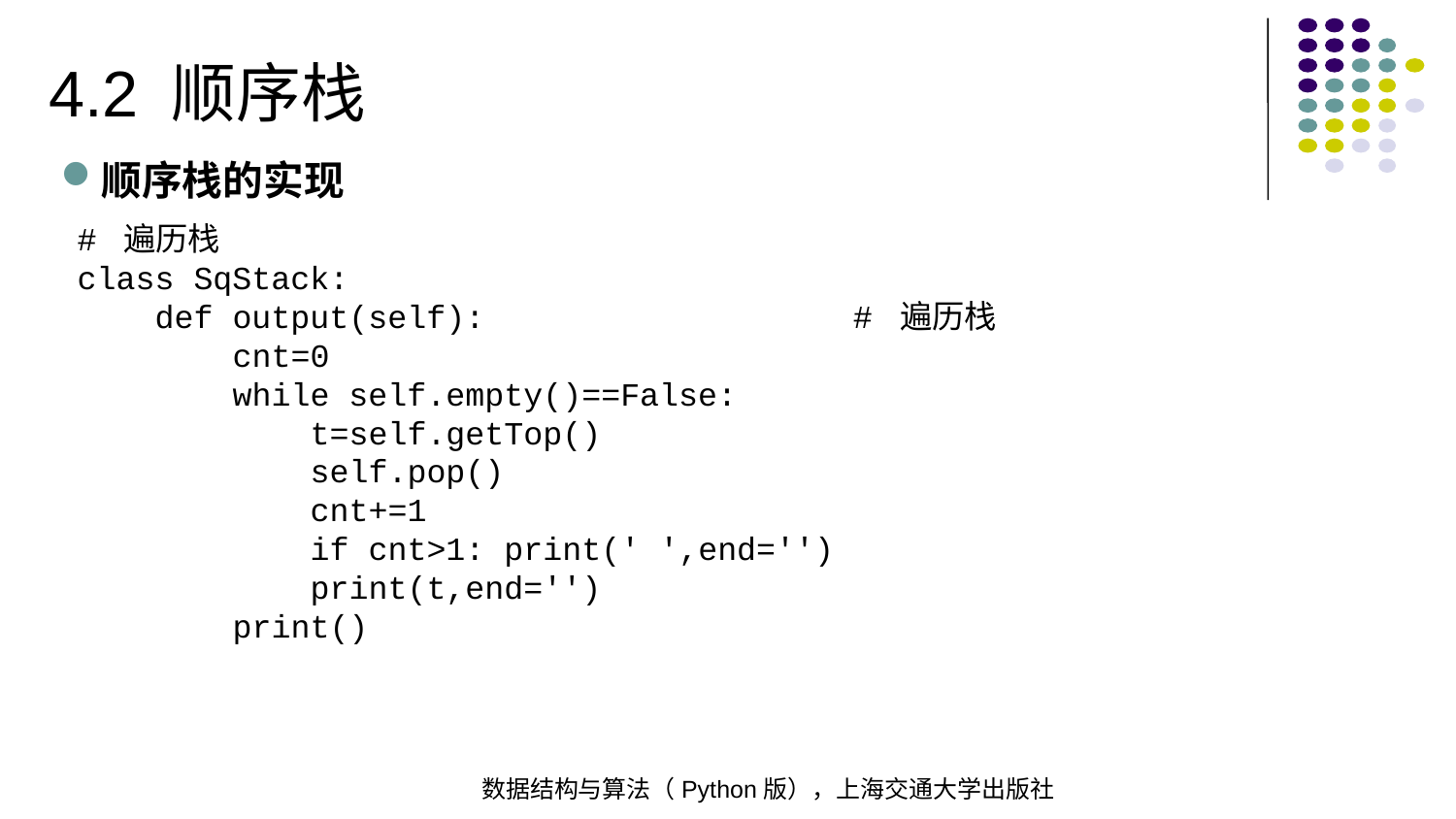

4.2 顺序栈
顺序栈的实现
# 遍历栈
class SqStack:
    def output(self):                   # 遍历栈
        cnt=0
        while self.empty()==False:
            t=self.getTop()
            self.pop()
            cnt+=1
            if cnt>1: print(' ',end='')
            print(t,end='')
        print()